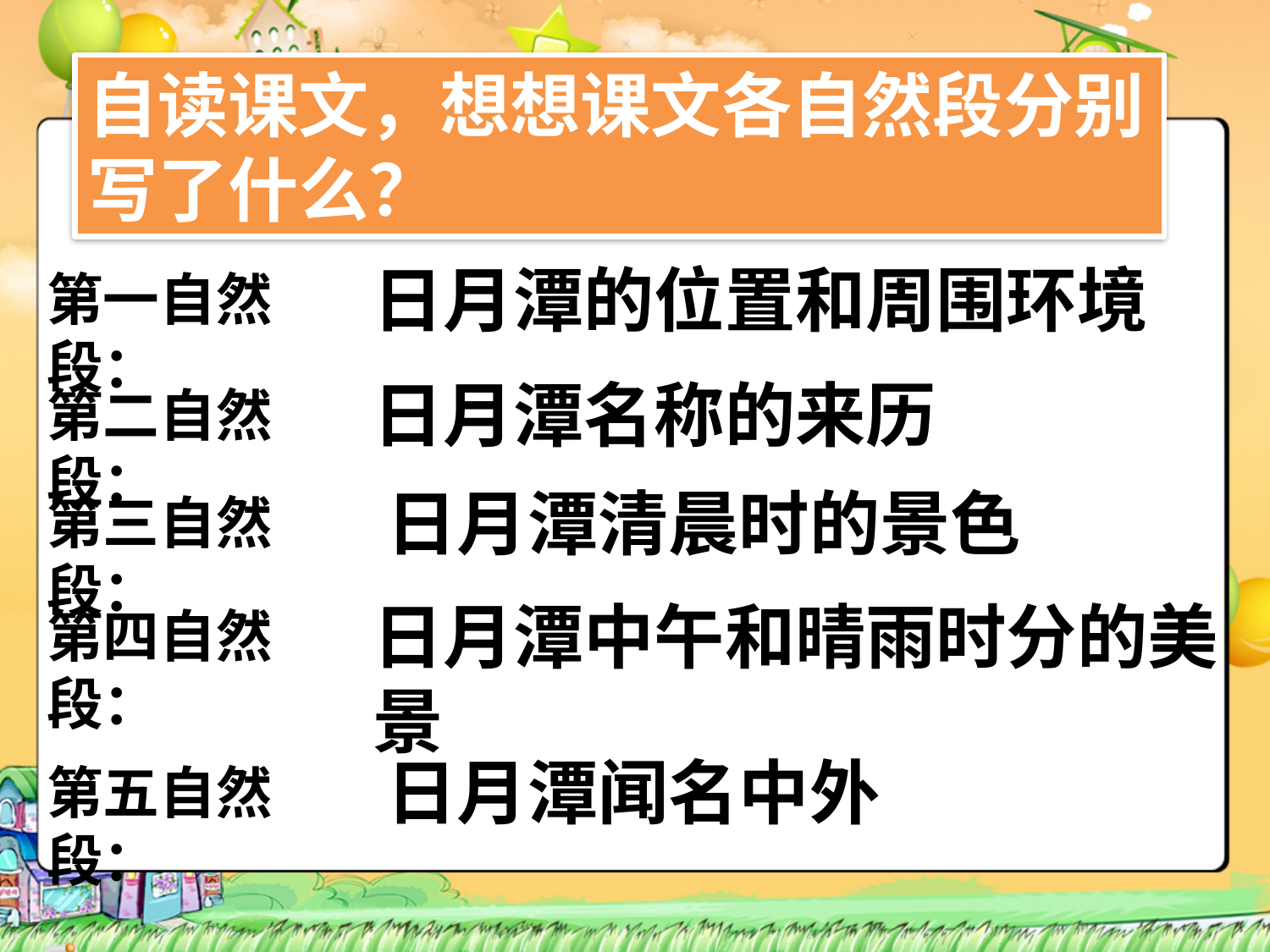

自读课文，想想课文各自然段分别写了什么？
日月潭的位置和周围环境
第一自然段：
日月潭名称的来历
第二自然段：
日月潭清晨时的景色
第三自然段：
日月潭中午和晴雨时分的美景
第四自然段：
日月潭闻名中外
第五自然段：